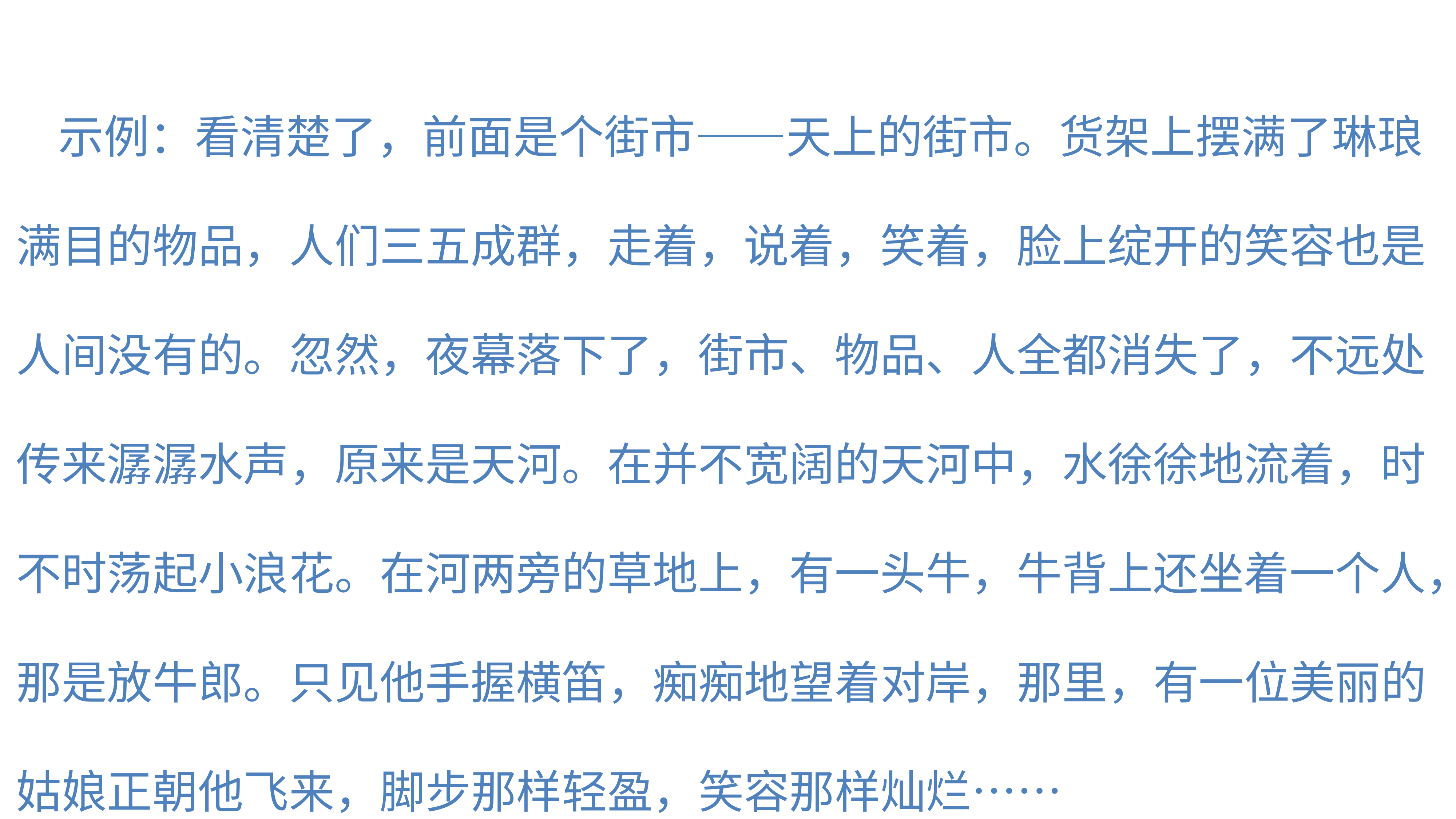

示例：看清楚了，前面是个街市——天上的街市。货架上摆满了琳琅满目的物品，人们三五成群，走着，说着，笑着，脸上绽开的笑容也是人间没有的。忽然，夜幕落下了，街市、物品、人全都消失了，不远处传来潺潺水声，原来是天河。在并不宽阔的天河中，水徐徐地流着，时不时荡起小浪花。在河两旁的草地上，有一头牛，牛背上还坐着一个人，那是放牛郎。只见他手握横笛，痴痴地望着对岸，那里，有一位美丽的姑娘正朝他飞来，脚步那样轻盈，笑容那样灿烂……